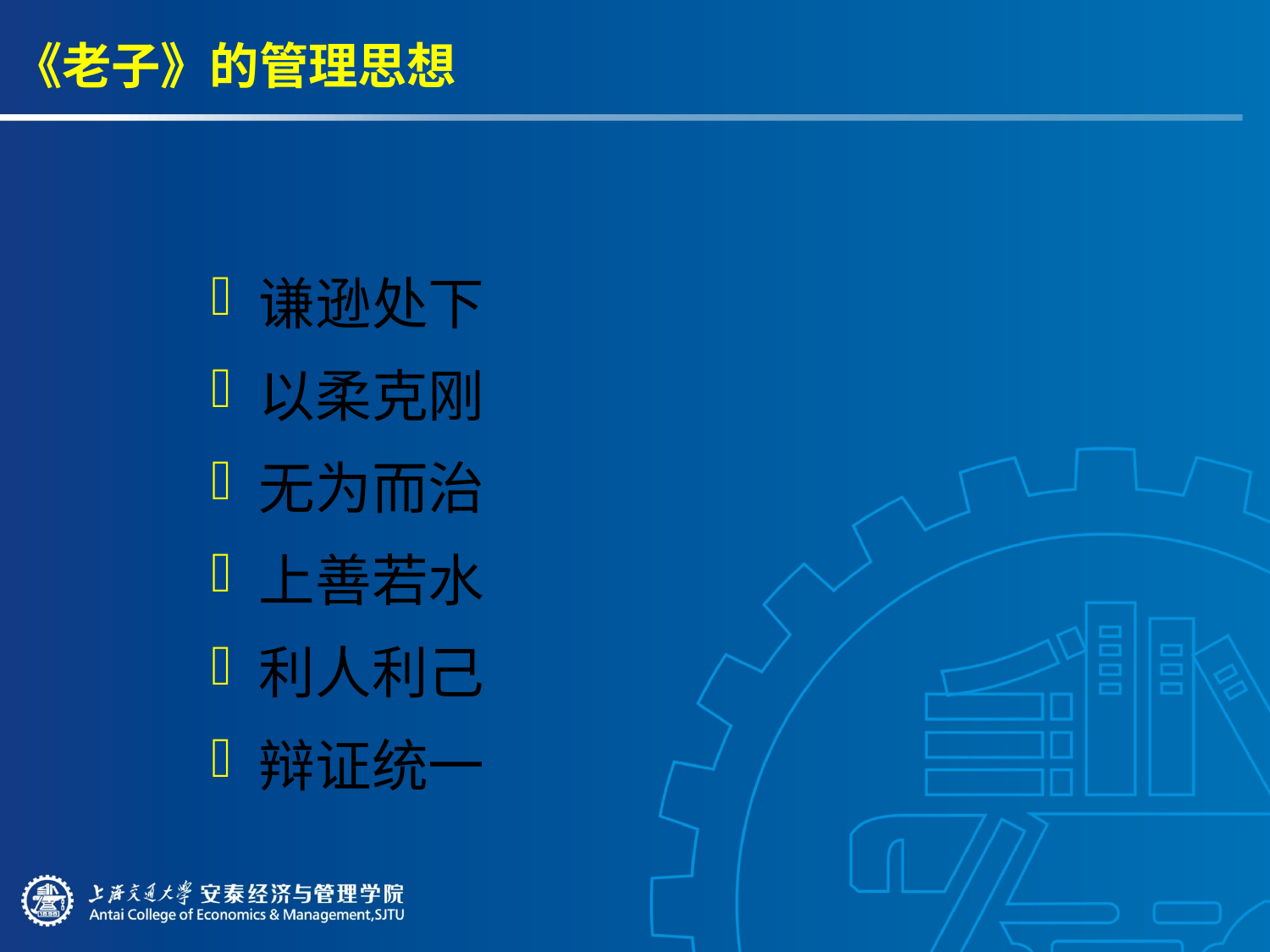

# 《老子》的管理思想
谦逊处下
以柔克刚
无为而治
上善若水
利人利己
辩证统一